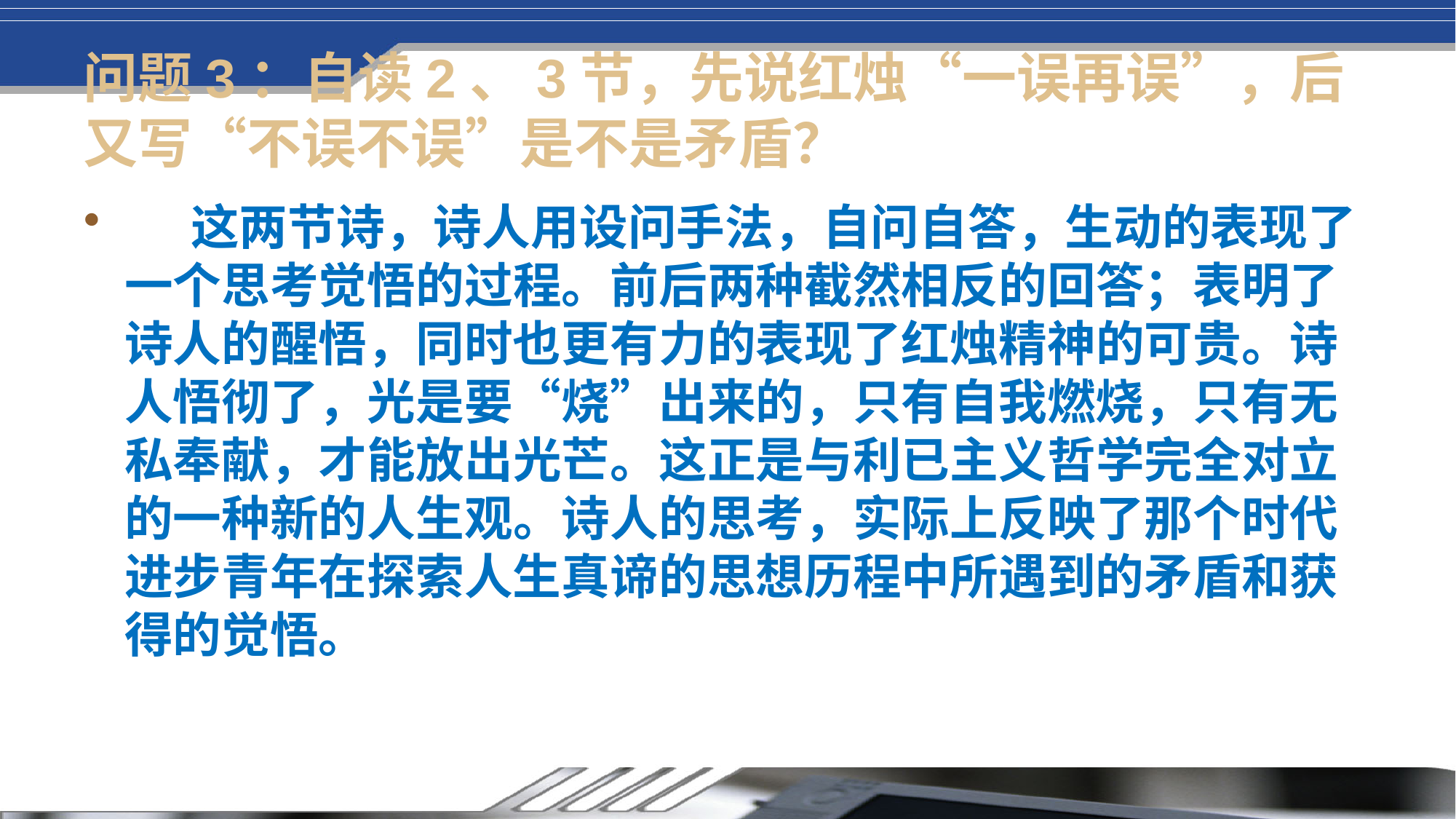

# 问题3：自读2、3节，先说红烛“一误再误”，后又写“不误不误”是不是矛盾？
     这两节诗，诗人用设问手法，自问自答，生动的表现了一个思考觉悟的过程。前后两种截然相反的回答；表明了诗人的醒悟，同时也更有力的表现了红烛精神的可贵。诗人悟彻了，光是要“烧”出来的，只有自我燃烧，只有无私奉献，才能放出光芒。这正是与利已主义哲学完全对立的一种新的人生观。诗人的思考，实际上反映了那个时代进步青年在探索人生真谛的思想历程中所遇到的矛盾和获得的觉悟。